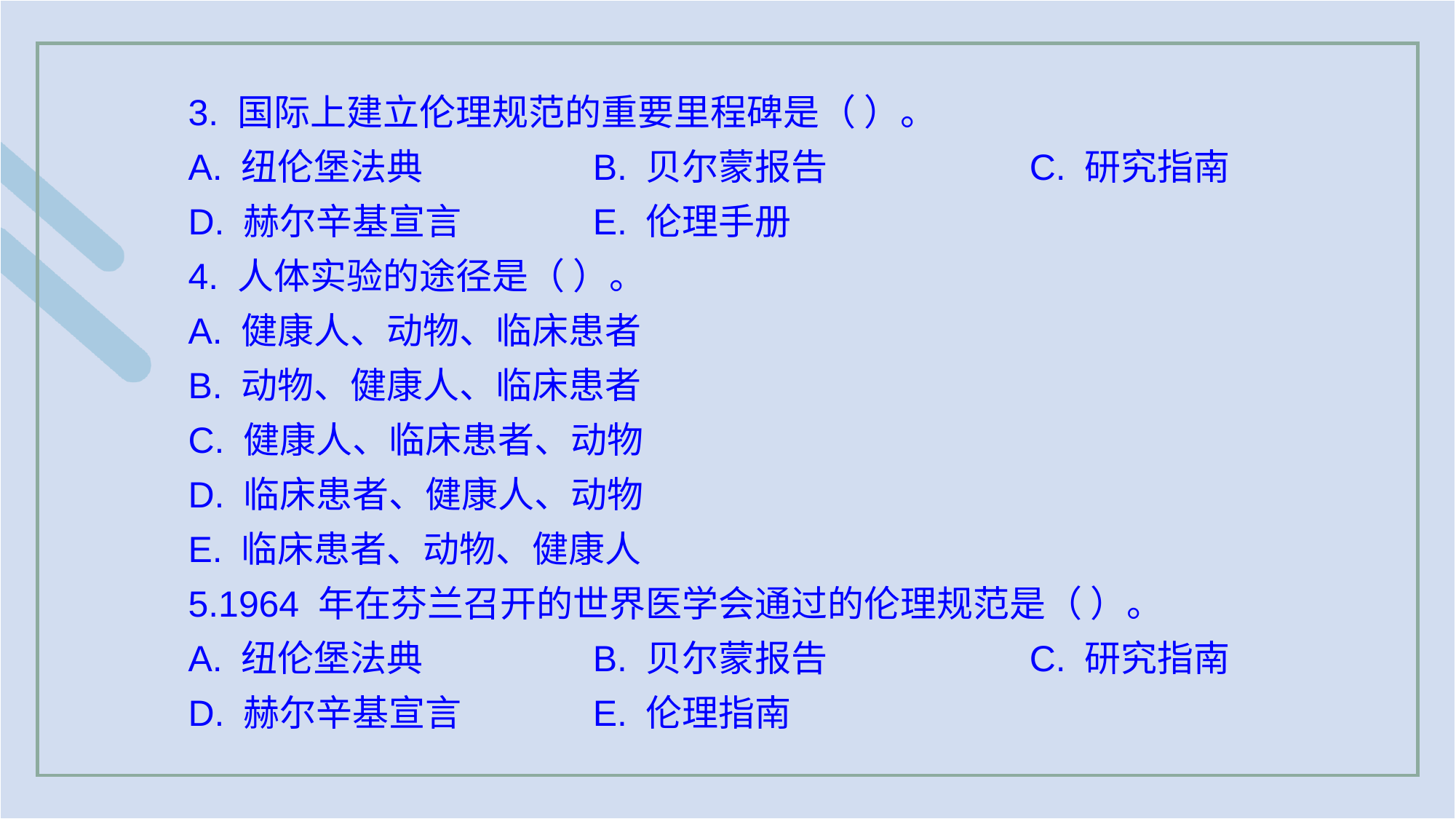

3. 国际上建立伦理规范的重要里程碑是（ ）。
A. 纽伦堡法典 		B. 贝尔蒙报告 		C. 研究指南
D. 赫尔辛基宣言 		E. 伦理手册
4. 人体实验的途径是（ ）。
A. 健康人、动物、临床患者
B. 动物、健康人、临床患者
C. 健康人、临床患者、动物
D. 临床患者、健康人、动物
E. 临床患者、动物、健康人
5.1964 年在芬兰召开的世界医学会通过的伦理规范是（ ）。
A. 纽伦堡法典 		B. 贝尔蒙报告 		C. 研究指南
D. 赫尔辛基宣言 		E. 伦理指南